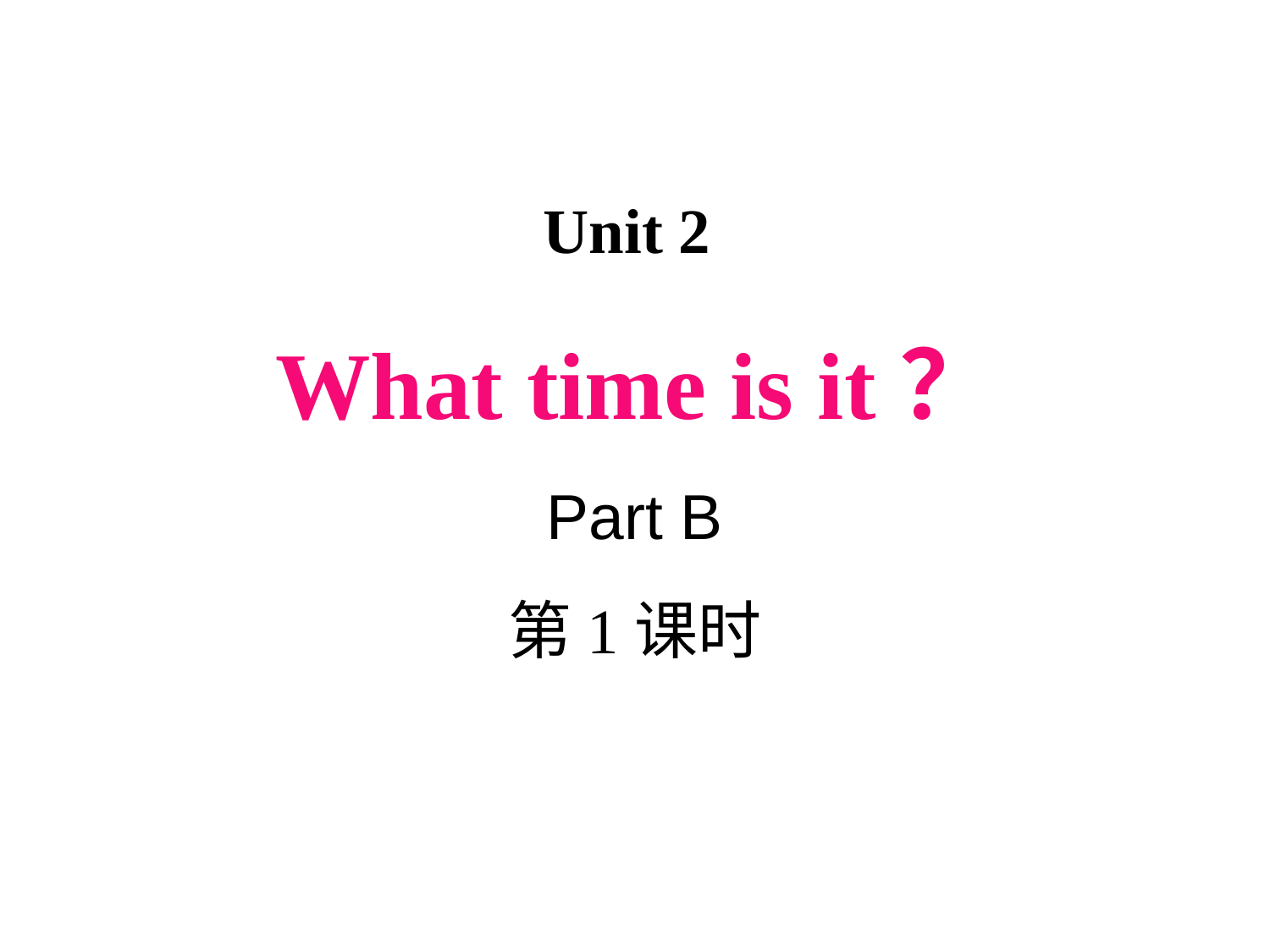

Unit 2
What time is it？
Part B
第1课时